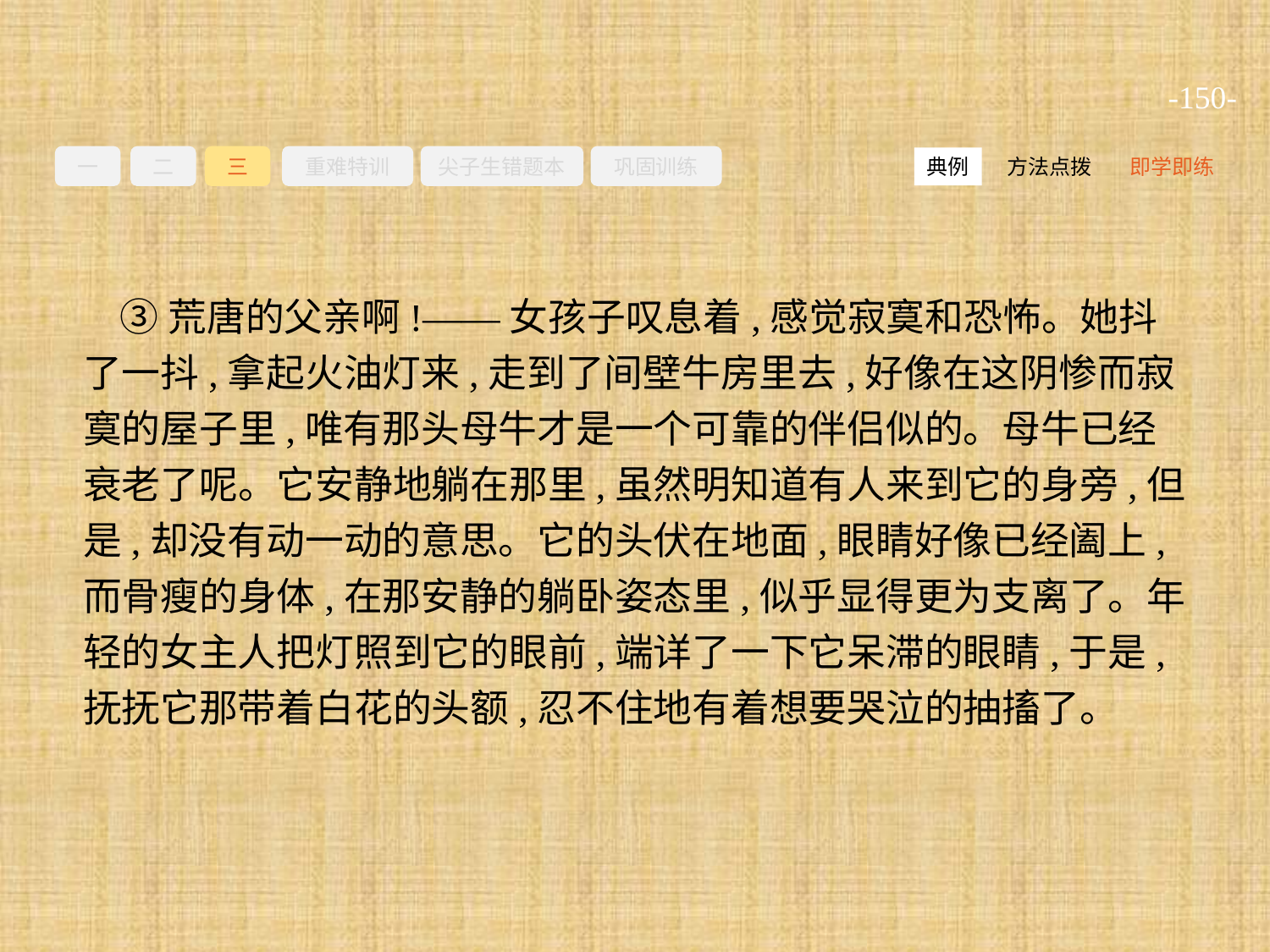

-150-
一
二
三
重难特训
尖子生错题本
巩固训练
方法点拨
即学即练
典例
③荒唐的父亲啊!——女孩子叹息着,感觉寂寞和恐怖。她抖了一抖,拿起火油灯来,走到了间壁牛房里去,好像在这阴惨而寂寞的屋子里,唯有那头母牛才是一个可靠的伴侣似的。母牛已经衰老了呢。它安静地躺在那里,虽然明知道有人来到它的身旁,但是,却没有动一动的意思。它的头伏在地面,眼睛好像已经阖上,而骨瘦的身体,在那安静的躺卧姿态里,似乎显得更为支离了。年轻的女主人把灯照到它的眼前,端详了一下它呆滞的眼睛,于是,抚抚它那带着白花的头额,忍不住地有着想要哭泣的抽搐了。